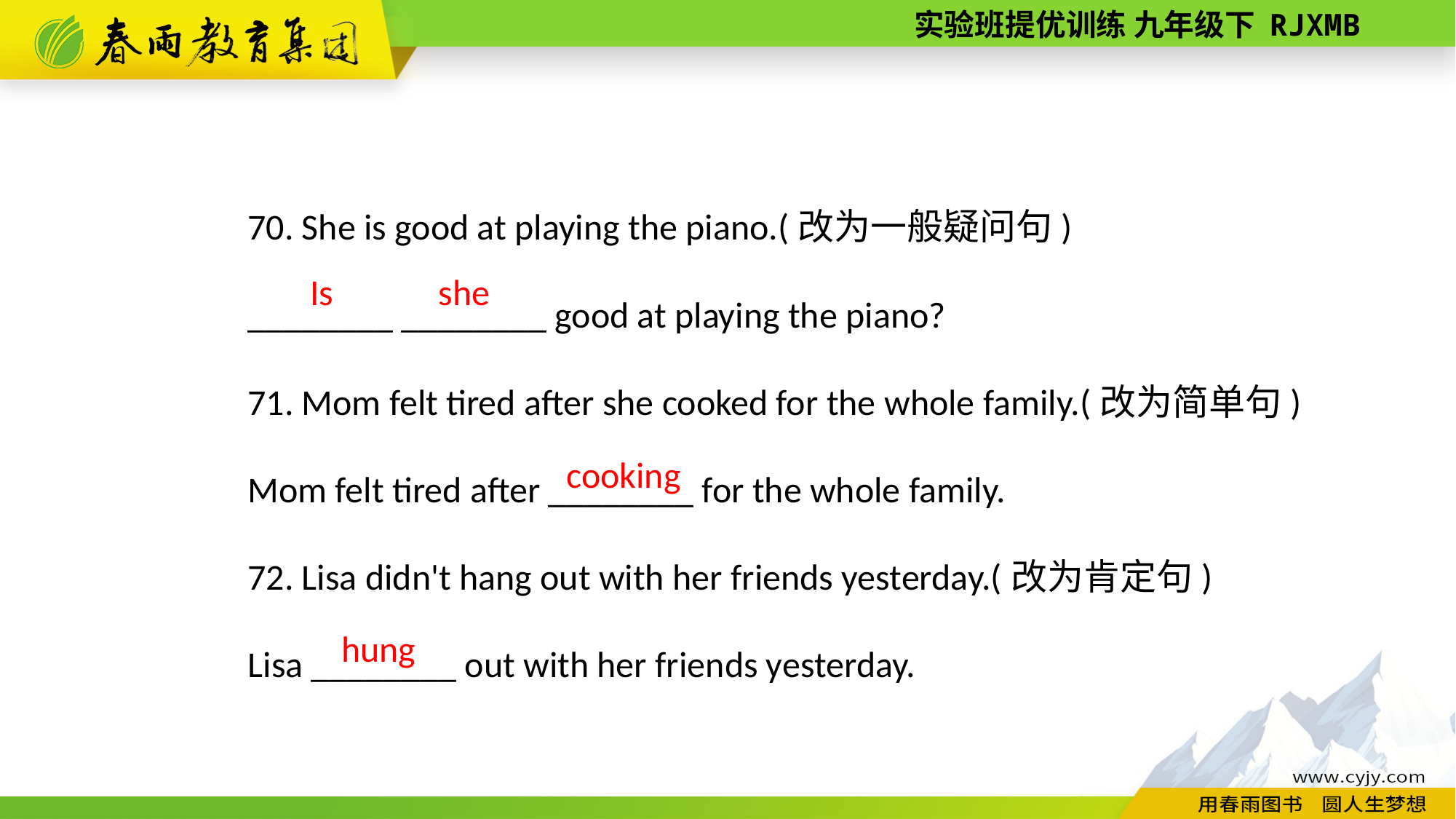

70. She is good at playing the piano.(改为一般疑问句)
________ ________ good at playing the piano?
71. Mom felt tired after she cooked for the whole family.(改为简单句)
Mom felt tired after ________ for the whole family.
72. Lisa didn't hang out with her friends yesterday.(改为肯定句)
Lisa ________ out with her friends yesterday.
Is
she
cooking
 hung